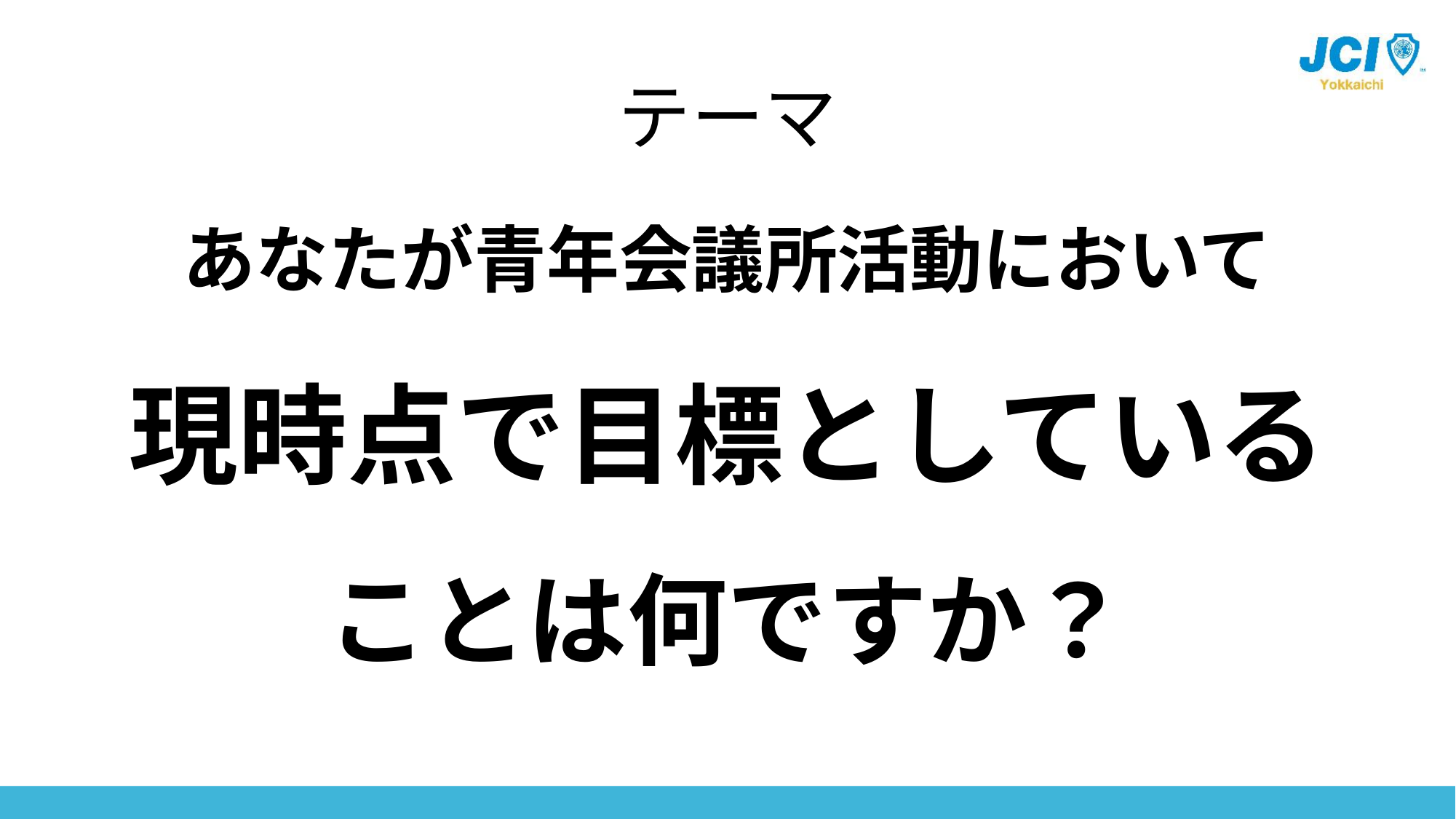

テーマ
あなたが青年会議所活動において
現時点で目標としている
ことは何ですか？